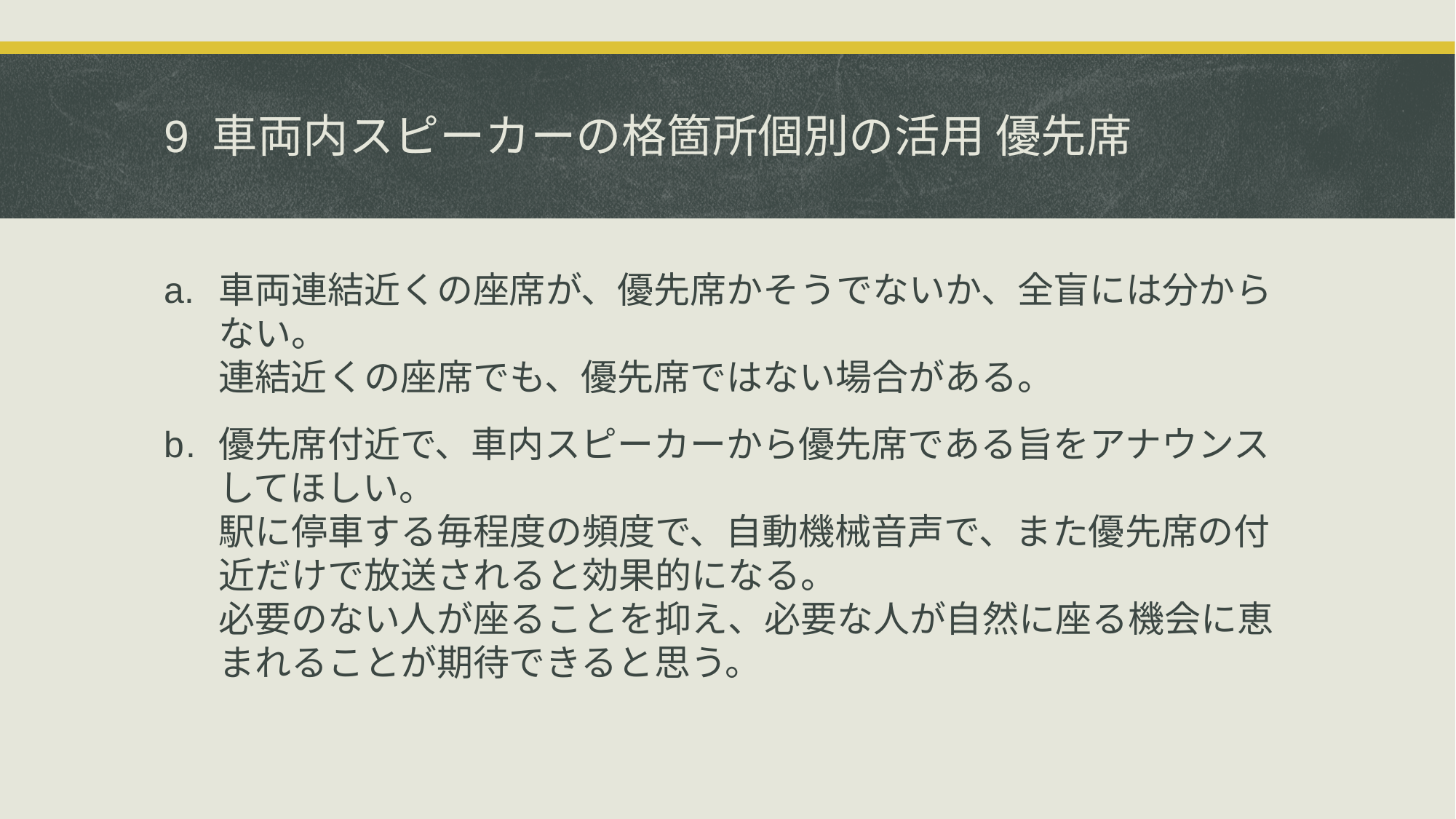

# 9 車両内スピーカーの格箇所個別の活用 優先席
車両連結近くの座席が、優先席かそうでないか、全盲には分からない。
連結近くの座席でも、優先席ではない場合がある。
優先席付近で、車内スピーカーから優先席である旨をアナウンスしてほしい。
駅に停車する毎程度の頻度で、自動機械音声で、また優先席の付近だけで放送されると効果的になる。
必要のない人が座ることを抑え、必要な人が自然に座る機会に恵まれることが期待できると思う。